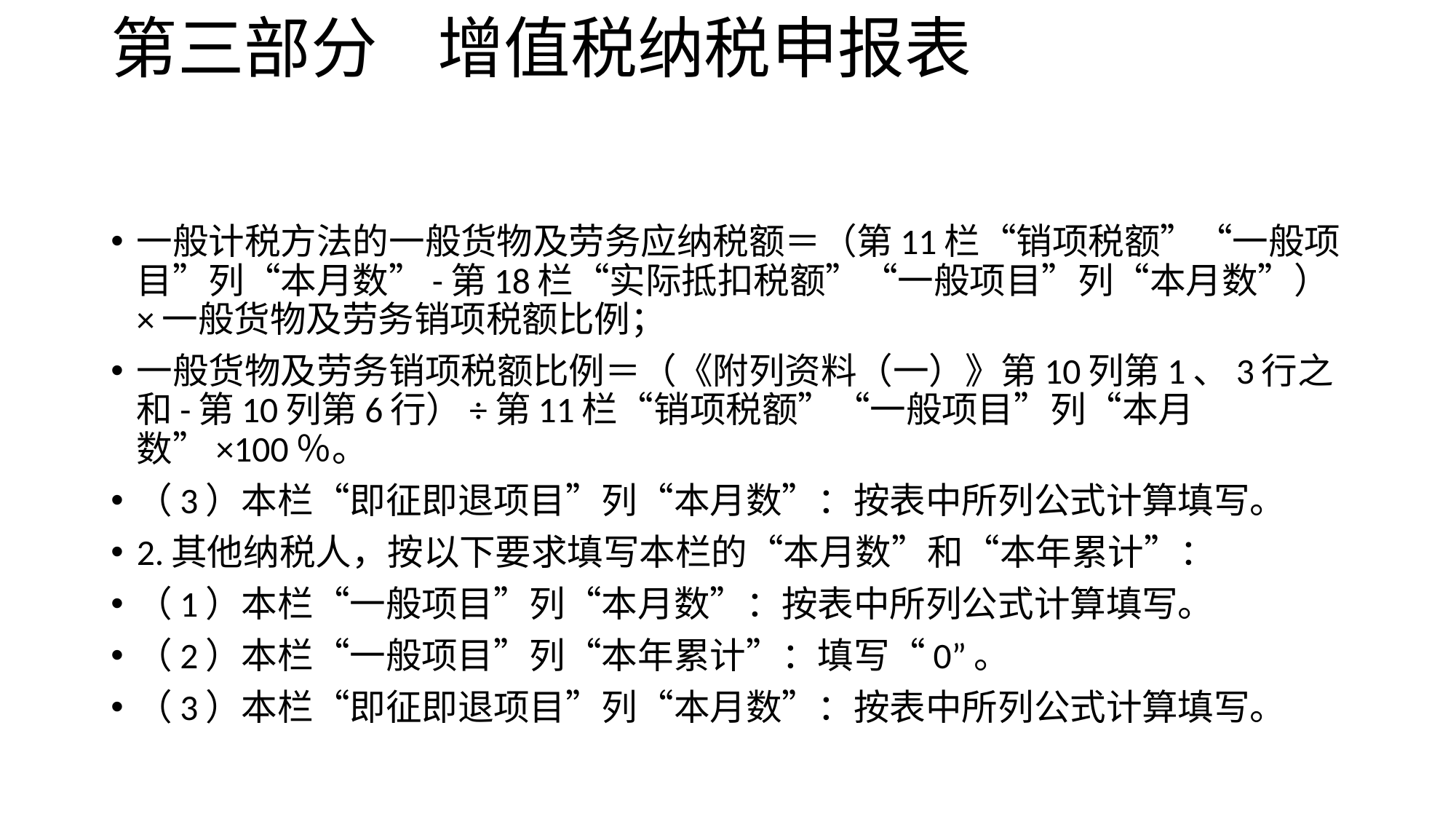

# 第三部分    增值税纳税申报表

一般计税方法的一般货物及劳务应纳税额＝（第11栏“销项税额”“一般项目”列“本月数”-第18栏“实际抵扣税额”“一般项目”列“本月数”）×一般货物及劳务销项税额比例；
一般货物及劳务销项税额比例＝（《附列资料（一）》第10列第1、3行之和-第10列第6行）÷第11栏“销项税额”“一般项目”列“本月数”×100％。
（3）本栏“即征即退项目”列“本月数”：按表中所列公式计算填写。
2.其他纳税人，按以下要求填写本栏的“本月数”和“本年累计”：
（1）本栏“一般项目”列“本月数”：按表中所列公式计算填写。
（2）本栏“一般项目”列“本年累计”：填写“0”。
（3）本栏“即征即退项目”列“本月数”：按表中所列公式计算填写。